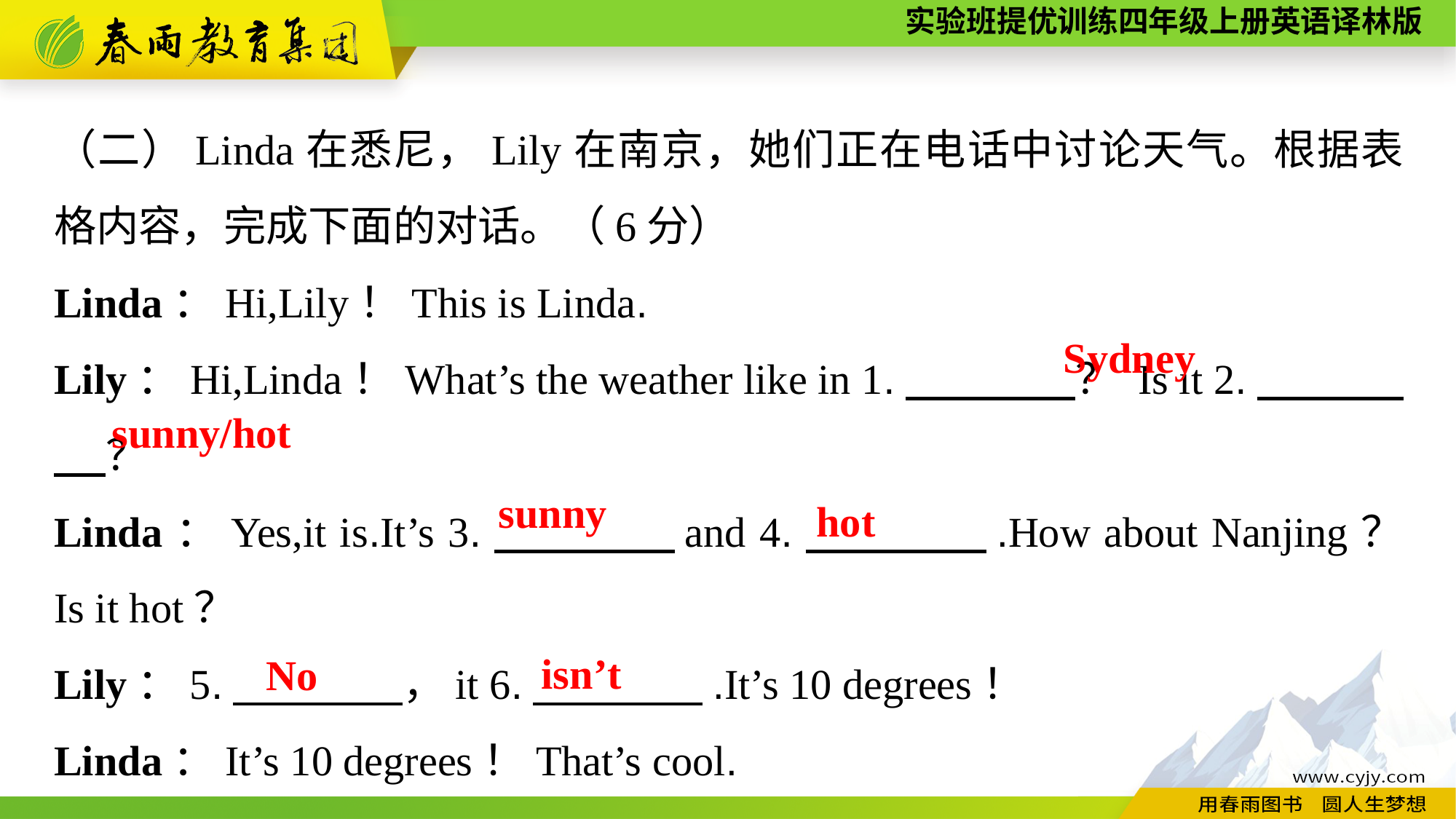

（二）Linda在悉尼，Lily在南京，她们正在电话中讨论天气。根据表格内容，完成下面的对话。（6分）
Linda：Hi,Lily！This is Linda.
Lily：Hi,Linda！What’s the weather like in 1.　　　　？ Is it 2.　　　    　？
Linda：Yes,it is.It’s 3.　　　　and 4.　　　　.How about Nanjing？ Is it hot？
Lily：5.　　　　，it 6.　　　　.It’s 10 degrees！
Linda：It’s 10 degrees！That’s cool.
Sydney
sunny/hot
sunny
hot
isn’t
No